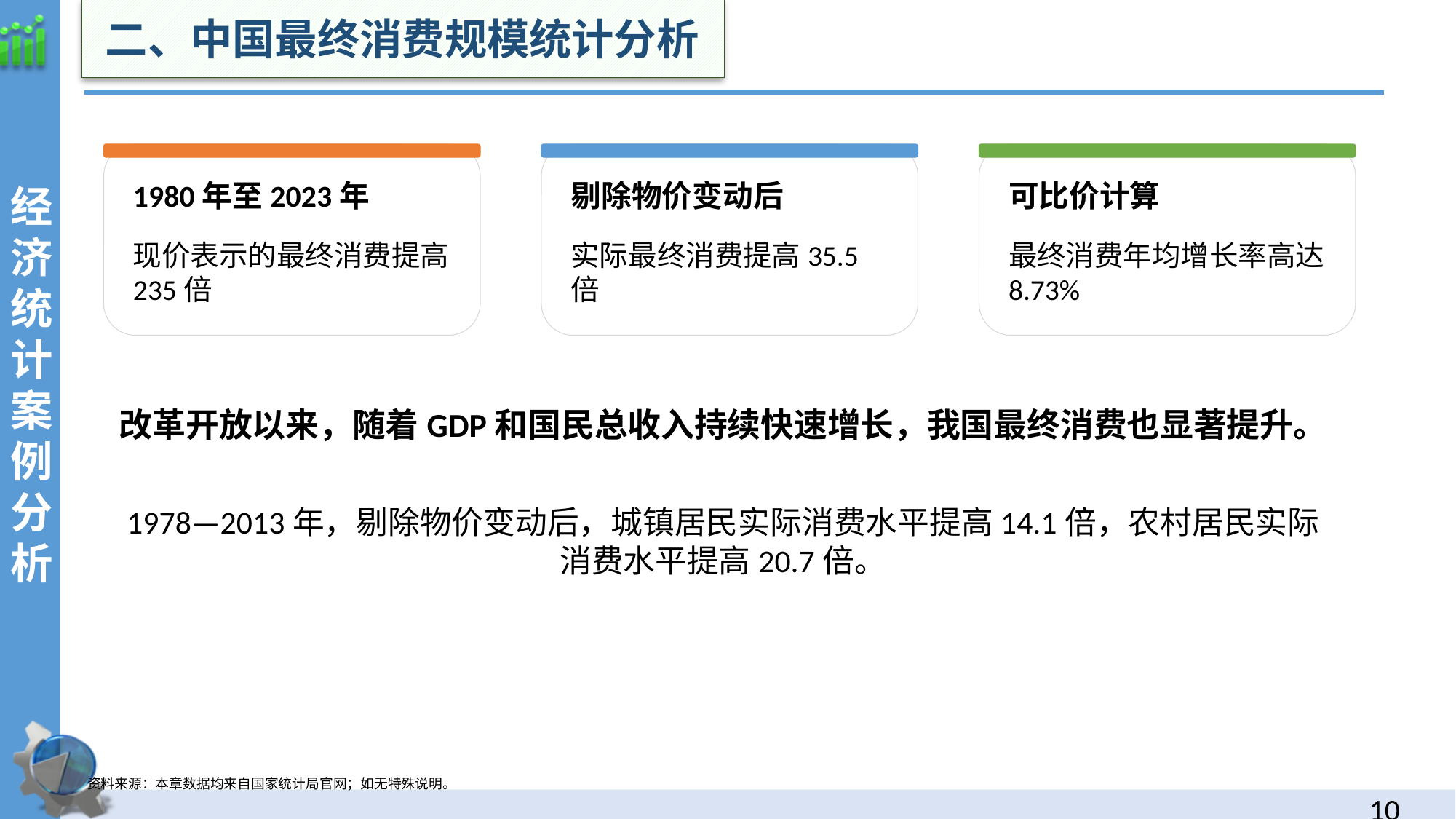

二、中国最终消费规模统计分析

经济统计案例分析

1980年至2023年
剔除物价变动后
可比价计算
现价表示的最终消费提高235倍
实际最终消费提高35.5倍
最终消费年均增长率高达8.73%
改革开放以来，随着GDP和国民总收入持续快速增长，我国最终消费也显著提升。
1978—2013年，剔除物价变动后，城镇居民实际消费水平提高14.1倍，农村居民实际消费水平提高20.7倍。
资料来源：本章数据均来自国家统计局官网；如无特殊说明。
10